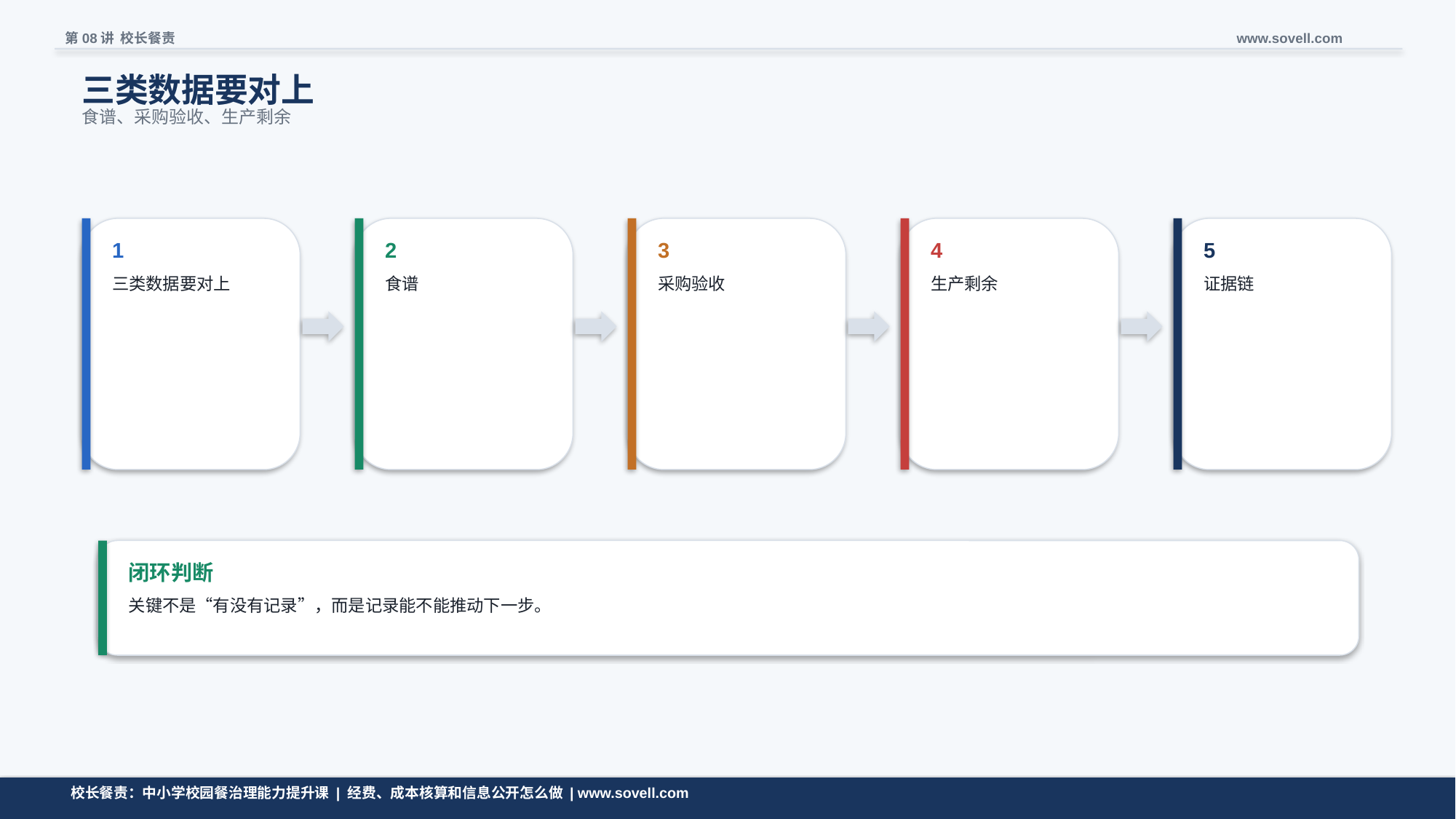

第08讲  校长餐责
www.sovell.com

三类数据要对上
食谱、采购验收、生产剩余

1
2
3
4
5
三类数据要对上
食谱
采购验收
生产剩余
证据链

闭环判断
关键不是“有没有记录”，而是记录能不能推动下一步。

流程页要让校长看见闭环，而不是看见一堆名词。
校长餐责：中小学校园餐治理能力提升课 | 经费、成本核算和信息公开怎么做 | www.sovell.com